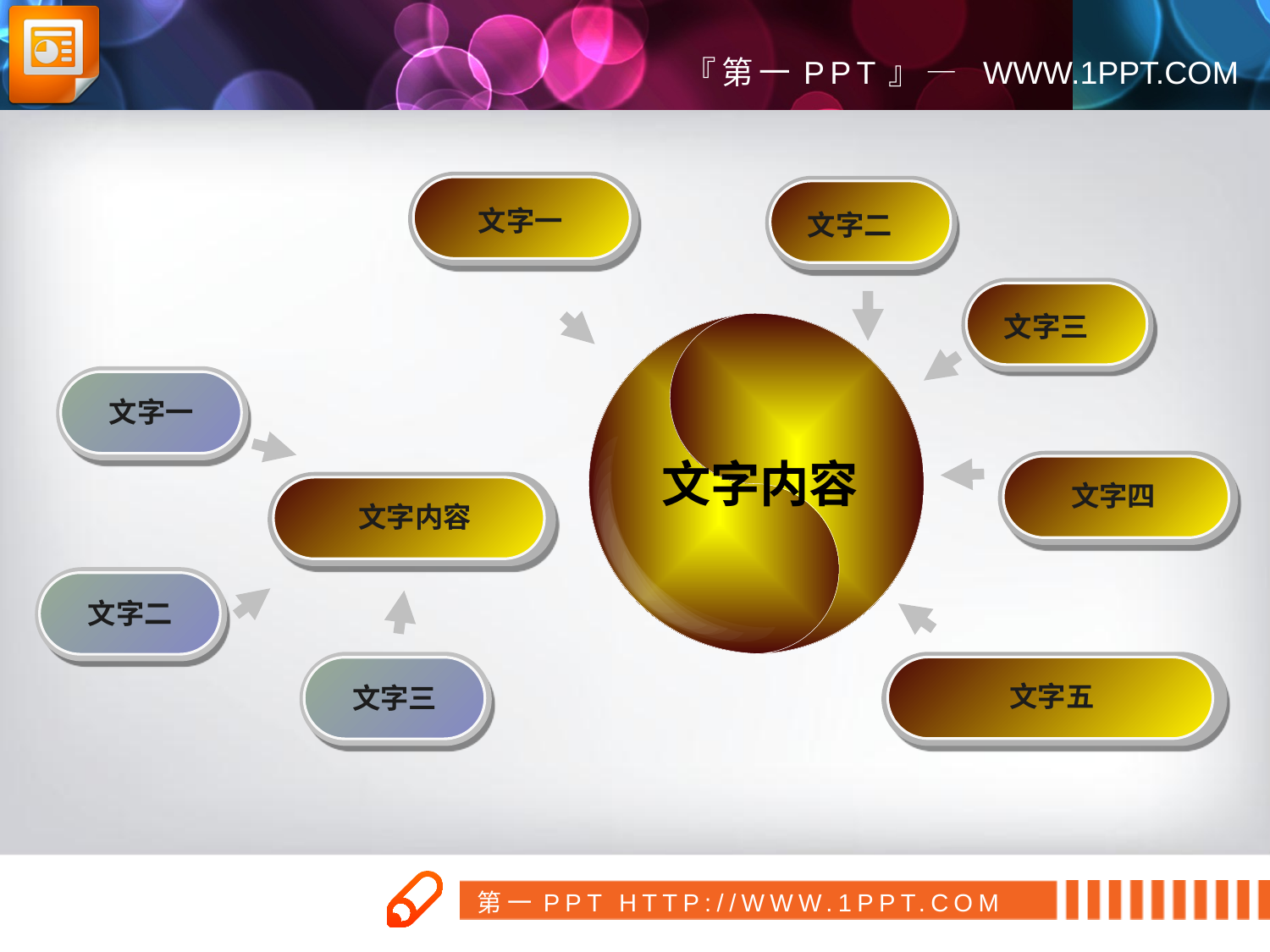

文字一
文字二

文字三

文字一
文字内容

文字四

文字内容

文字二

文字五
文字三
第一PPT模板网
www.1ppt.com